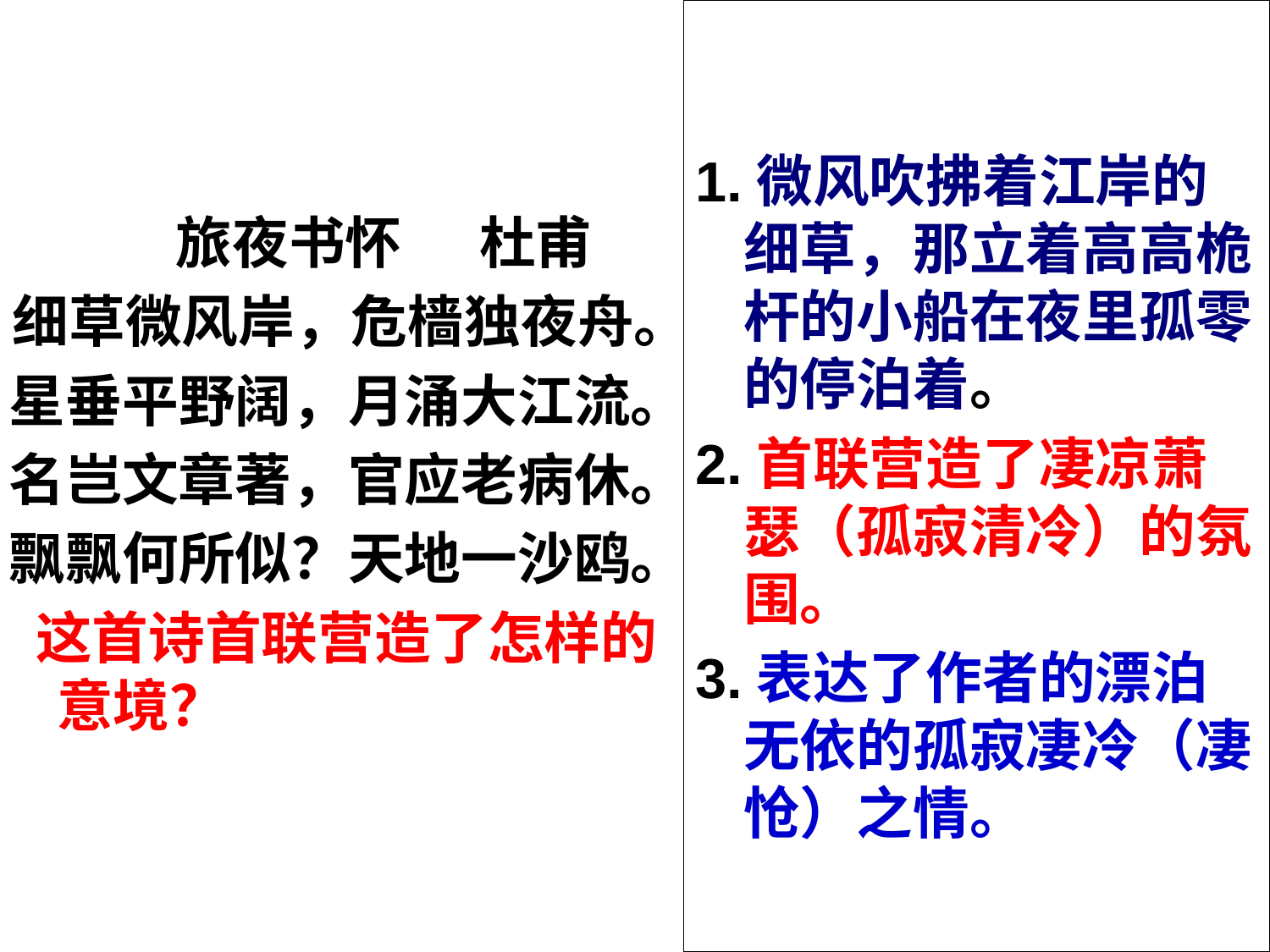

1.微风吹拂着江岸的细草，那立着高高桅杆的小船在夜里孤零的停泊着。
2.首联营造了凄凉萧瑟（孤寂清冷）的氛围。
3.表达了作者的漂泊无依的孤寂凄冷（凄怆）之情。

    旅夜书怀      杜甫
细草微风岸，危樯独夜舟。
星垂平野阔，月涌大江流。
名岂文章著，官应老病休。
飘飘何所似？天地一沙鸥。
 这首诗首联营造了怎样的意境？